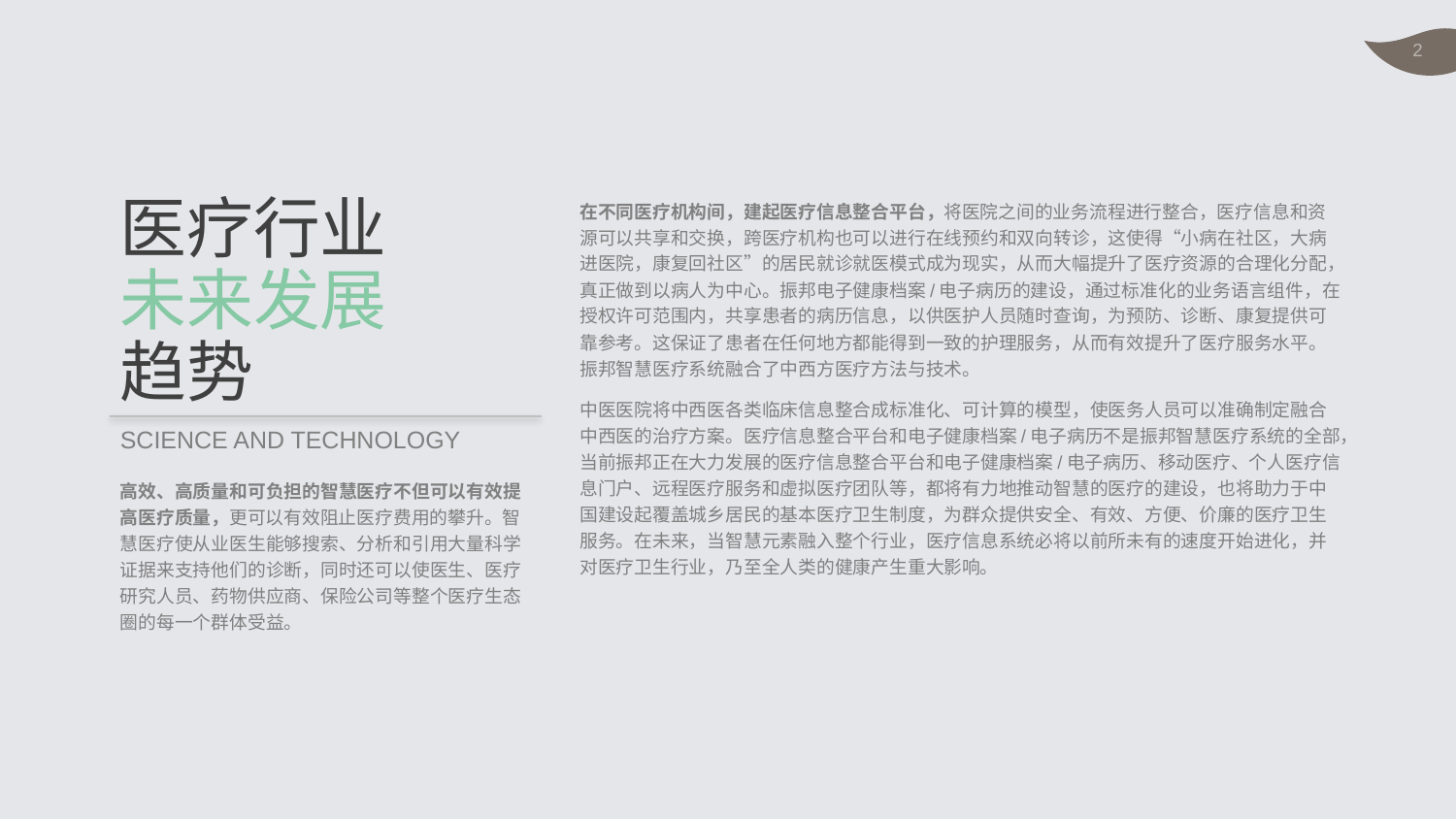

行业PPT模板http://www.1ppt.com/hangye/
# 医疗行业 未来发展 趋势
在不同医疗机构间，建起医疗信息整合平台，将医院之间的业务流程进行整合，医疗信息和资源可以共享和交换，跨医疗机构也可以进行在线预约和双向转诊，这使得“小病在社区，大病进医院，康复回社区”的居民就诊就医模式成为现实，从而大幅提升了医疗资源的合理化分配，真正做到以病人为中心。振邦电子健康档案/电子病历的建设，通过标准化的业务语言组件，在授权许可范围内，共享患者的病历信息，以供医护人员随时查询，为预防、诊断、康复提供可靠参考。这保证了患者在任何地方都能得到一致的护理服务，从而有效提升了医疗服务水平。振邦智慧医疗系统融合了中西方医疗方法与技术。
中医医院将中西医各类临床信息整合成标准化、可计算的模型，使医务人员可以准确制定融合中西医的治疗方案。医疗信息整合平台和电子健康档案/电子病历不是振邦智慧医疗系统的全部，当前振邦正在大力发展的医疗信息整合平台和电子健康档案/电子病历、移动医疗、个人医疗信息门户、远程医疗服务和虚拟医疗团队等，都将有力地推动智慧的医疗的建设，也将助力于中国建设起覆盖城乡居民的基本医疗卫生制度，为群众提供安全、有效、方便、价廉的医疗卫生服务。在未来，当智慧元素融入整个行业，医疗信息系统必将以前所未有的速度开始进化，并对医疗卫生行业，乃至全人类的健康产生重大影响。
SCIENCE AND TECHNOLOGY
高效、高质量和可负担的智慧医疗不但可以有效提高医疗质量，更可以有效阻止医疗费用的攀升。智慧医疗使从业医生能够搜索、分析和引用大量科学证据来支持他们的诊断，同时还可以使医生、医疗研究人员、药物供应商、保险公司等整个医疗生态圈的每一个群体受益。